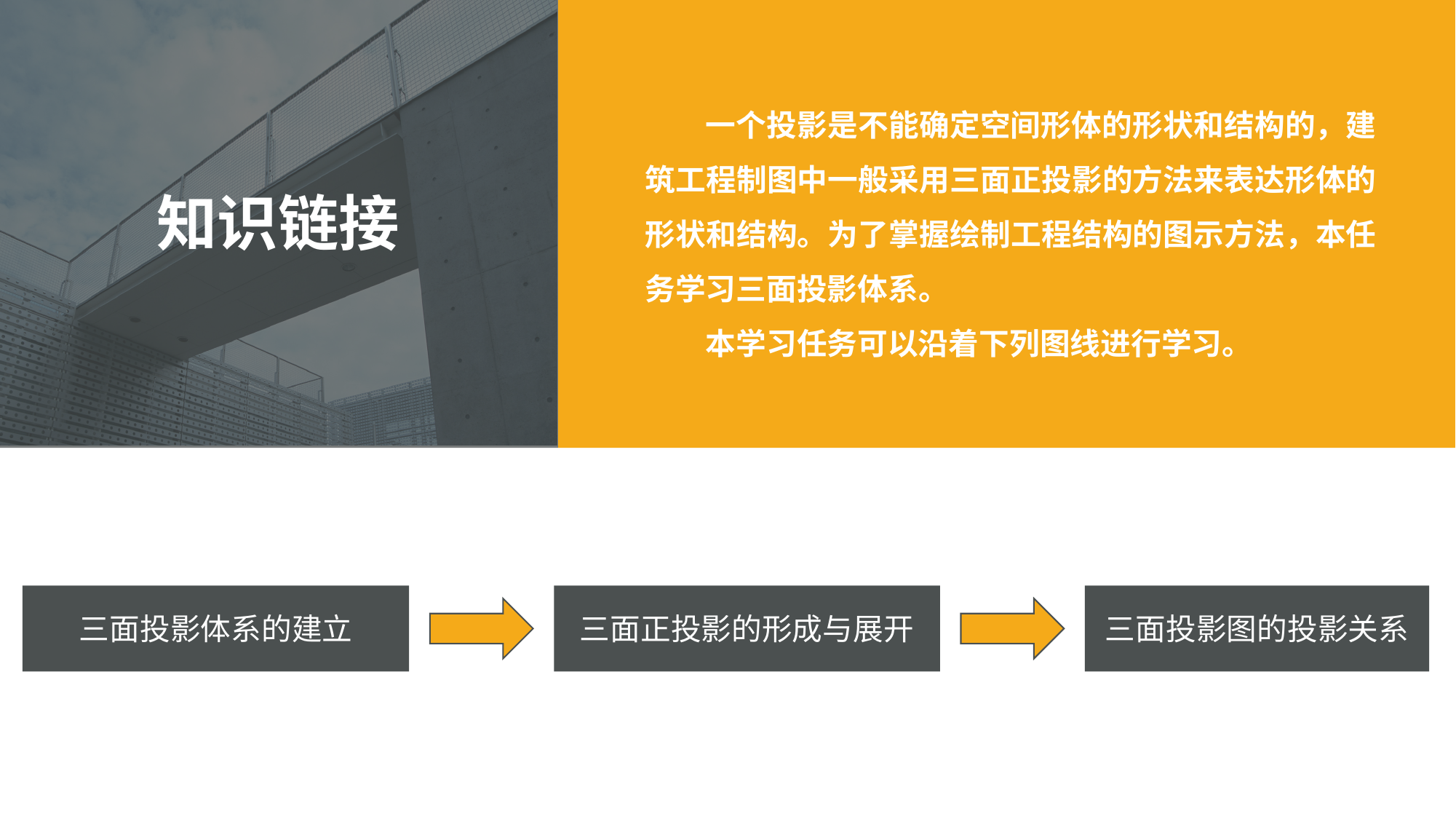

一个投影是不能确定空间形体的形状和结构的，建筑工程制图中一般采用三面正投影的方法来表达形体的形状和结构。为了掌握绘制工程结构的图示方法，本任务学习三面投影体系。
本学习任务可以沿着下列图线进行学习。
知识链接
三面投影体系的建立
三面正投影的形成与展开
三面投影图的投影关系